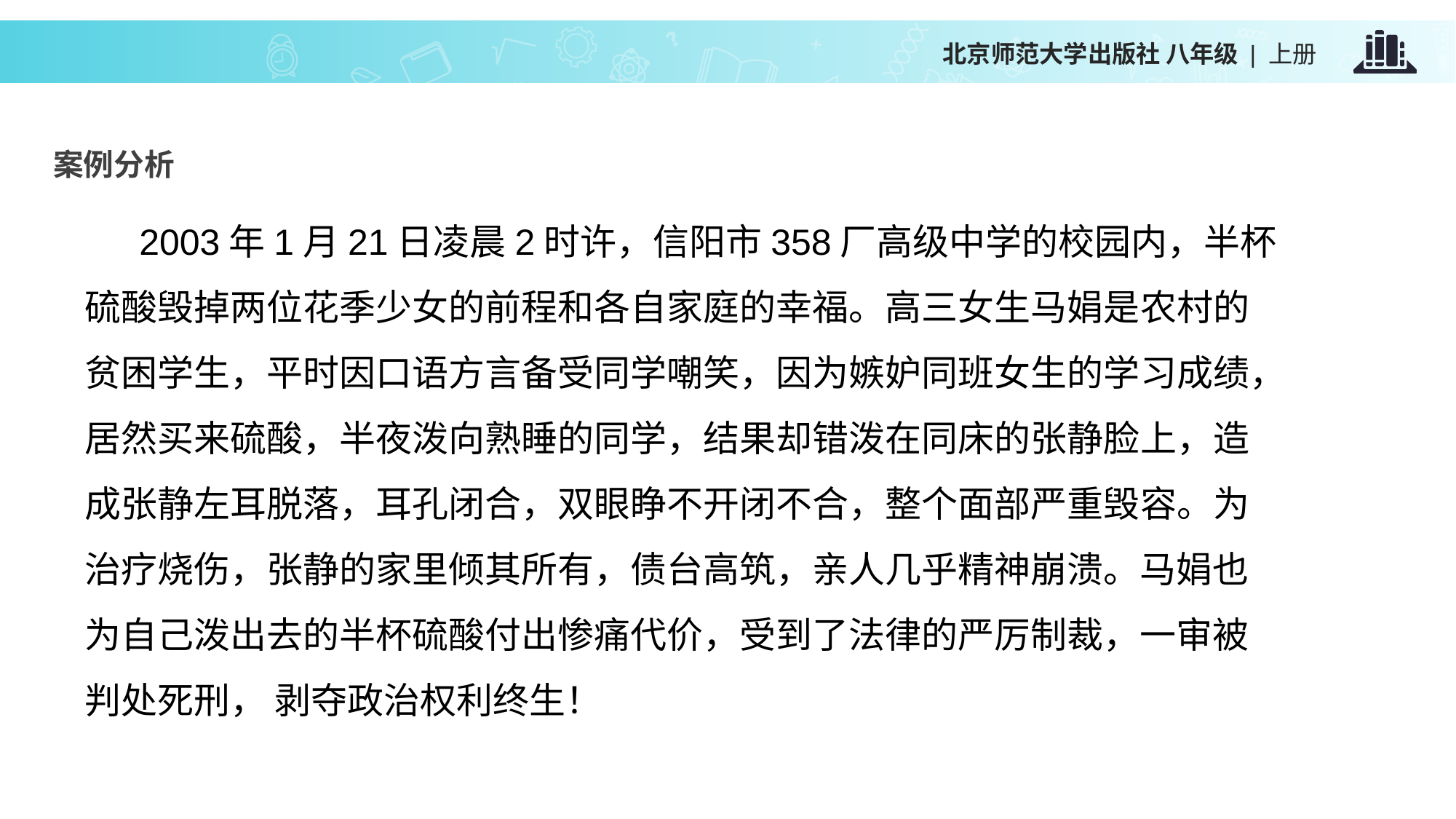

案例分析
2003年1月21日凌晨2时许，信阳市358厂高级中学的校园内，半杯硫酸毁掉两位花季少女的前程和各自家庭的幸福。高三女生马娟是农村的贫困学生，平时因口语方言备受同学嘲笑，因为嫉妒同班女生的学习成绩，居然买来硫酸，半夜泼向熟睡的同学，结果却错泼在同床的张静脸上，造成张静左耳脱落，耳孔闭合，双眼睁不开闭不合，整个面部严重毁容。为治疗烧伤，张静的家里倾其所有，债台高筑，亲人几乎精神崩溃。马娟也为自己泼出去的半杯硫酸付出惨痛代价，受到了法律的严厉制裁，一审被判处死刑， 剥夺政治权利终生！